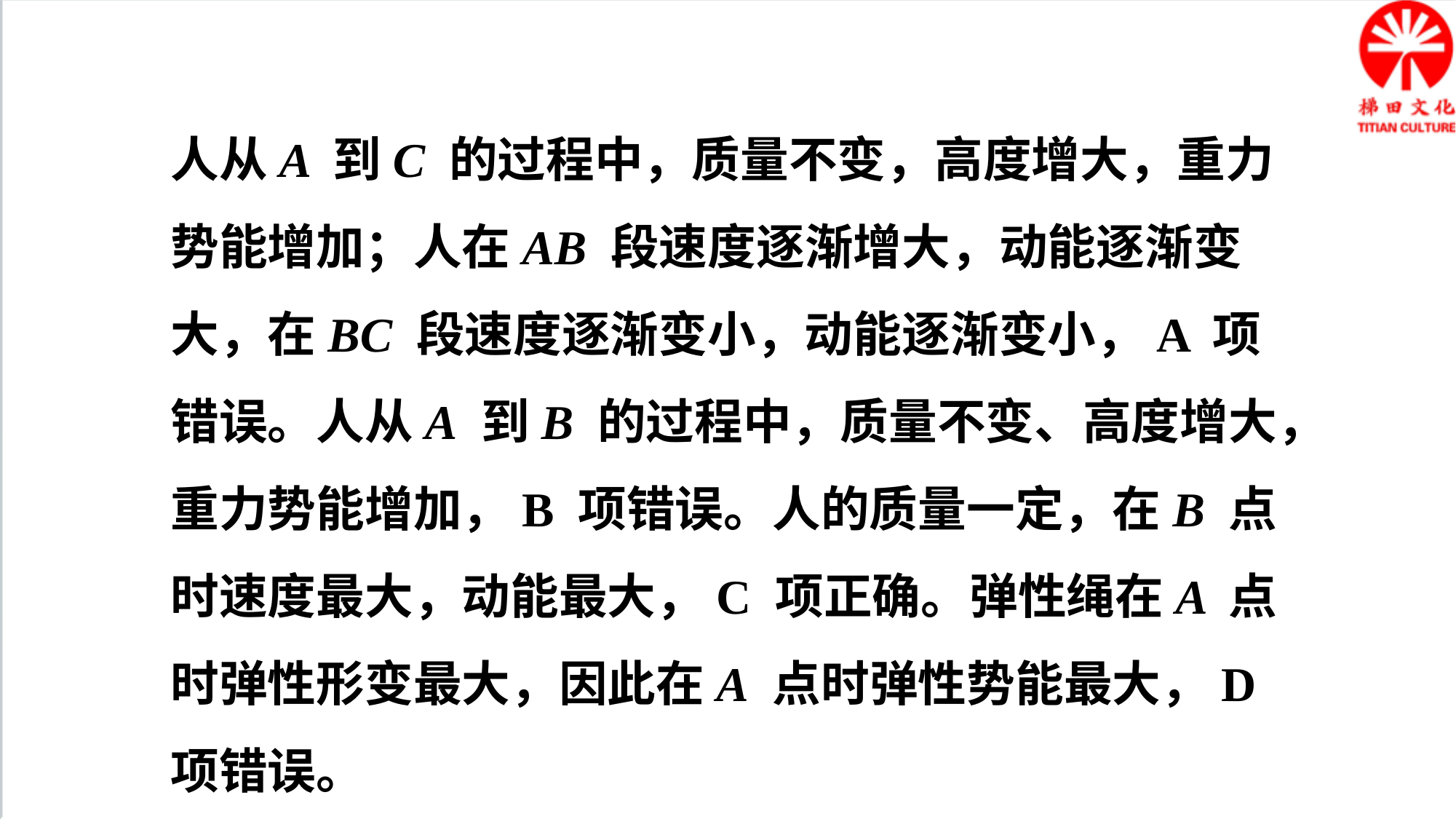

人从A 到C 的过程中，质量不变，高度增大，重力势能增加；人在AB 段速度逐渐增大，动能逐渐变大，在BC 段速度逐渐变小，动能逐渐变小，A 项错误。人从A 到B 的过程中，质量不变、高度增大，重力势能增加，B 项错误。人的质量一定，在B 点时速度最大，动能最大，C 项正确。弹性绳在A 点时弹性形变最大，因此在A 点时弹性势能最大，D 项错误。